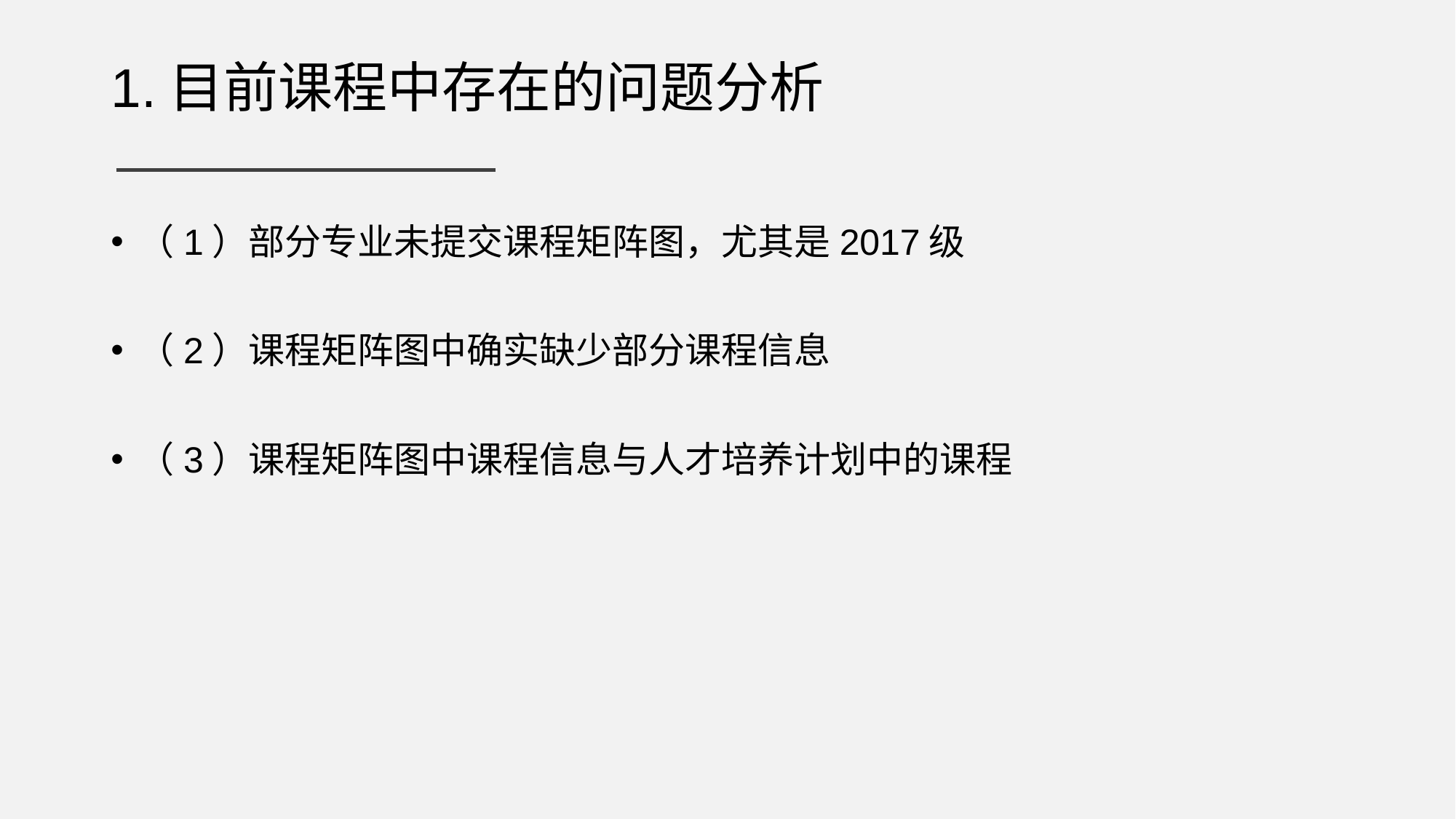

# 1.目前课程中存在的问题分析
（1）部分专业未提交课程矩阵图，尤其是2017级

（2）课程矩阵图中确实缺少部分课程信息

（3）课程矩阵图中课程信息与人才培养计划中的课程